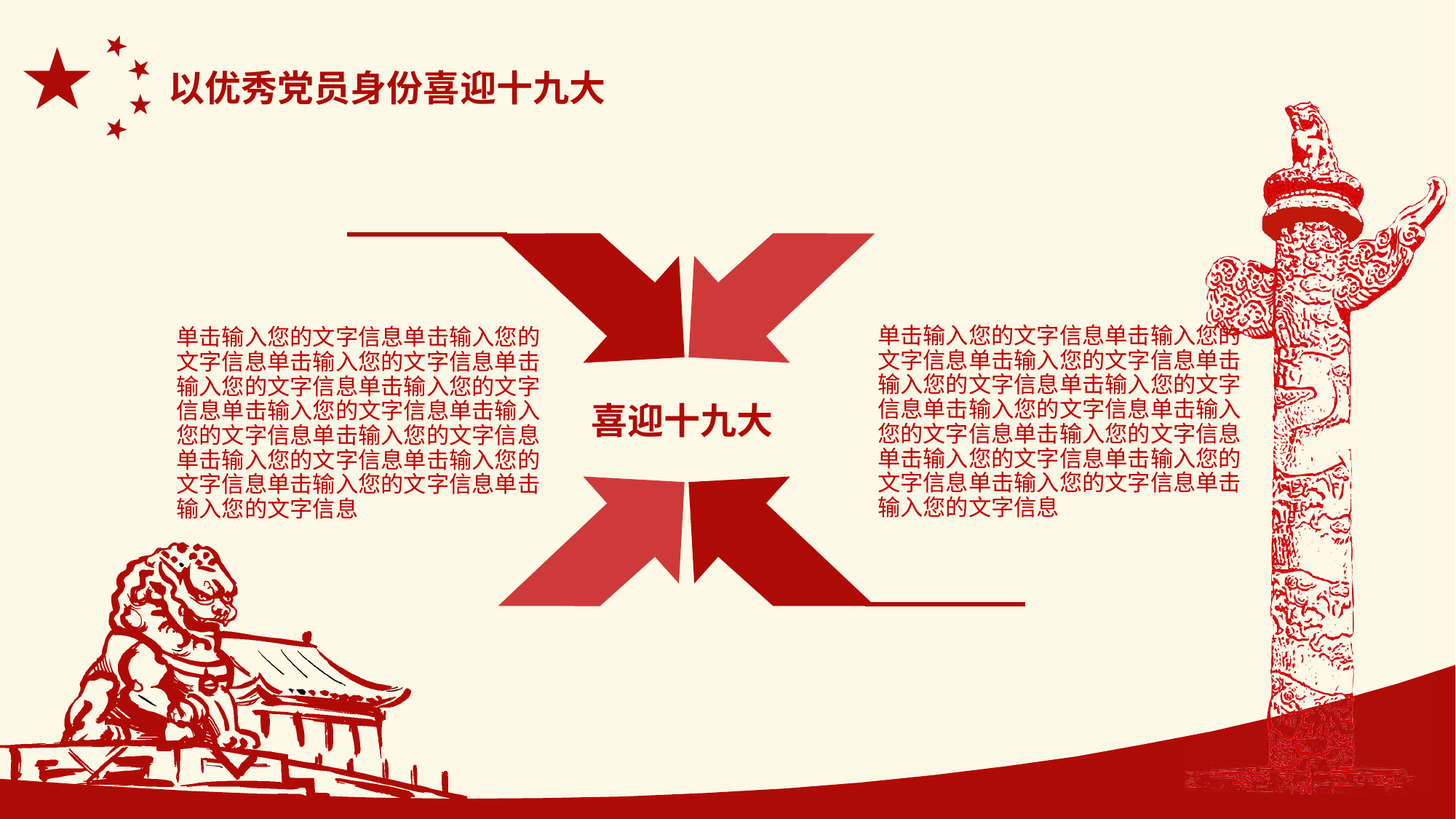

以优秀党员身份喜迎十九大

单击输入您的文字信息单击输入您的文字信息单击输入您的文字信息单击输入您的文字信息单击输入您的文字信息单击输入您的文字信息单击输入您的文字信息单击输入您的文字信息单击输入您的文字信息单击输入您的文字信息单击输入您的文字信息单击输入您的文字信息

单击输入您的文字信息单击输入您的文字信息单击输入您的文字信息单击输入您的文字信息单击输入您的文字信息单击输入您的文字信息单击输入您的文字信息单击输入您的文字信息单击输入您的文字信息单击输入您的文字信息单击输入您的文字信息单击输入您的文字信息

喜迎十九大